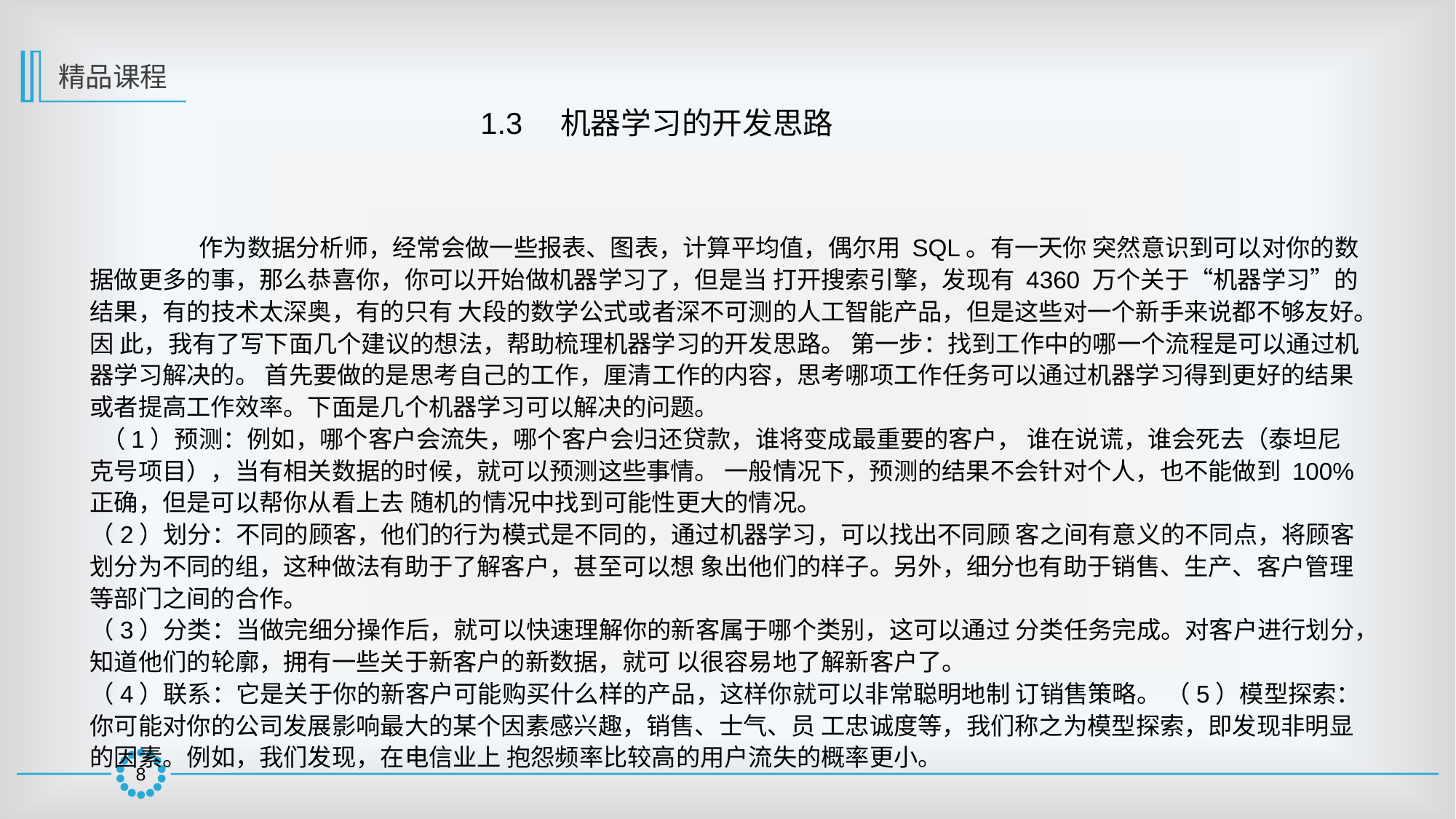

精品课程
1.3　机器学习的开发思路
	作为数据分析师，经常会做一些报表、图表，计算平均值，偶尔用 SQL。有一天你 突然意识到可以对你的数据做更多的事，那么恭喜你，你可以开始做机器学习了，但是当 打开搜索引擎，发现有 4360 万个关于“机器学习”的结果，有的技术太深奥，有的只有 大段的数学公式或者深不可测的人工智能产品，但是这些对一个新手来说都不够友好。因 此，我有了写下面几个建议的想法，帮助梳理机器学习的开发思路。 第一步：找到工作中的哪一个流程是可以通过机器学习解决的。 首先要做的是思考自己的工作，厘清工作的内容，思考哪项工作任务可以通过机器学习得到更好的结果或者提高工作效率。下面是几个机器学习可以解决的问题。
 （1）预测：例如，哪个客户会流失，哪个客户会归还贷款，谁将变成最重要的客户， 谁在说谎，谁会死去（泰坦尼克号项目），当有相关数据的时候，就可以预测这些事情。 一般情况下，预测的结果不会针对个人，也不能做到 100% 正确，但是可以帮你从看上去 随机的情况中找到可能性更大的情况。
（2）划分：不同的顾客，他们的行为模式是不同的，通过机器学习，可以找出不同顾 客之间有意义的不同点，将顾客划分为不同的组，这种做法有助于了解客户，甚至可以想 象出他们的样子。另外，细分也有助于销售、生产、客户管理等部门之间的合作。
（3）分类：当做完细分操作后，就可以快速理解你的新客属于哪个类别，这可以通过 分类任务完成。对客户进行划分，知道他们的轮廓，拥有一些关于新客户的新数据，就可 以很容易地了解新客户了。
（4）联系：它是关于你的新客户可能购买什么样的产品，这样你就可以非常聪明地制 订销售策略。 （5）模型探索：你可能对你的公司发展影响最大的某个因素感兴趣，销售、士气、员 工忠诚度等，我们称之为模型探索，即发现非明显的因素。例如，我们发现，在电信业上 抱怨频率比较高的用户流失的概率更小。

8